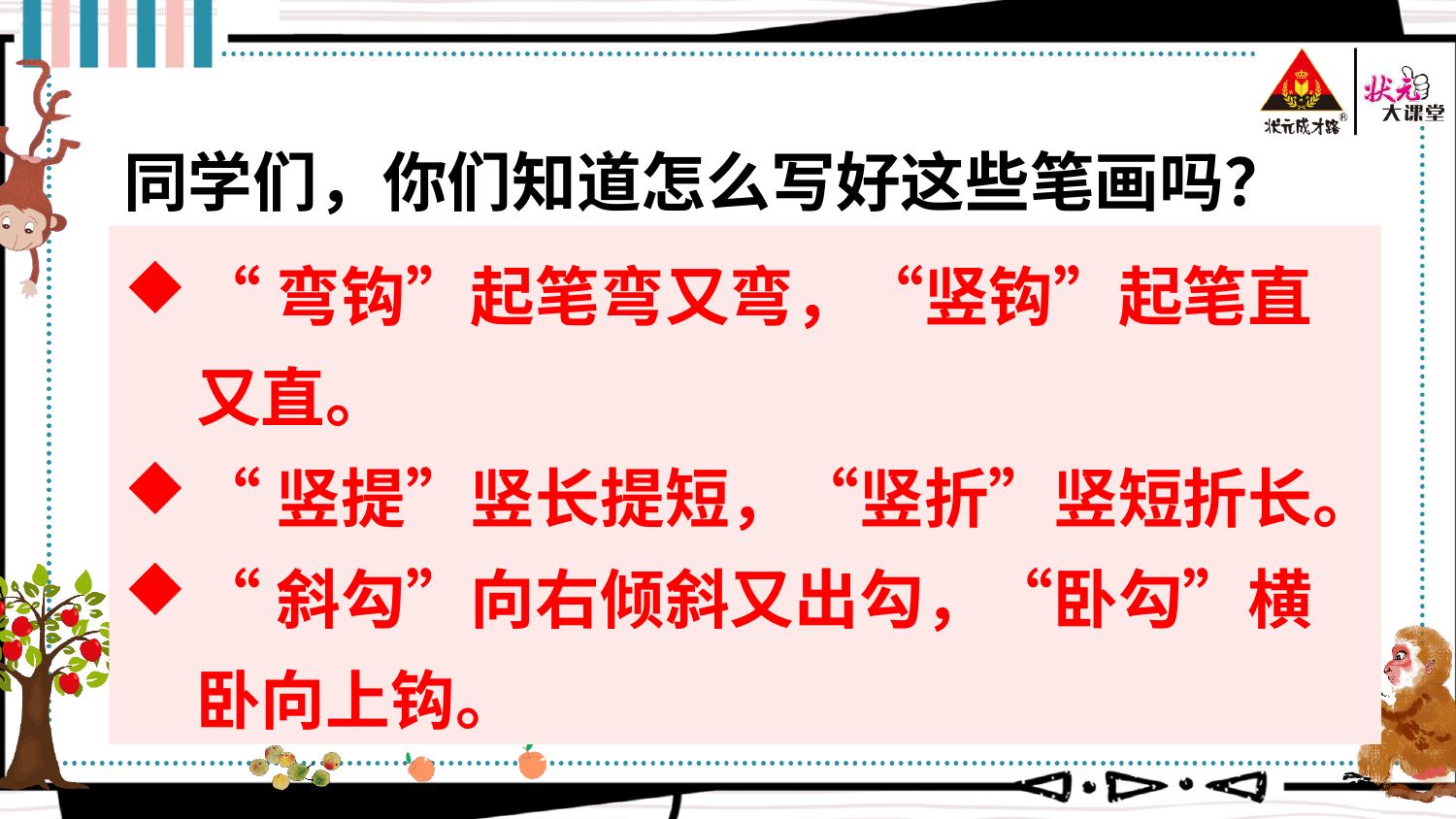

同学们，你们知道怎么写好这些笔画吗？
“弯钩”起笔弯又弯，“竖钩”起笔直又直。
“竖提”竖长提短，“竖折”竖短折长。
“斜勾”向右倾斜又出勾，“卧勾”横卧向上钩。